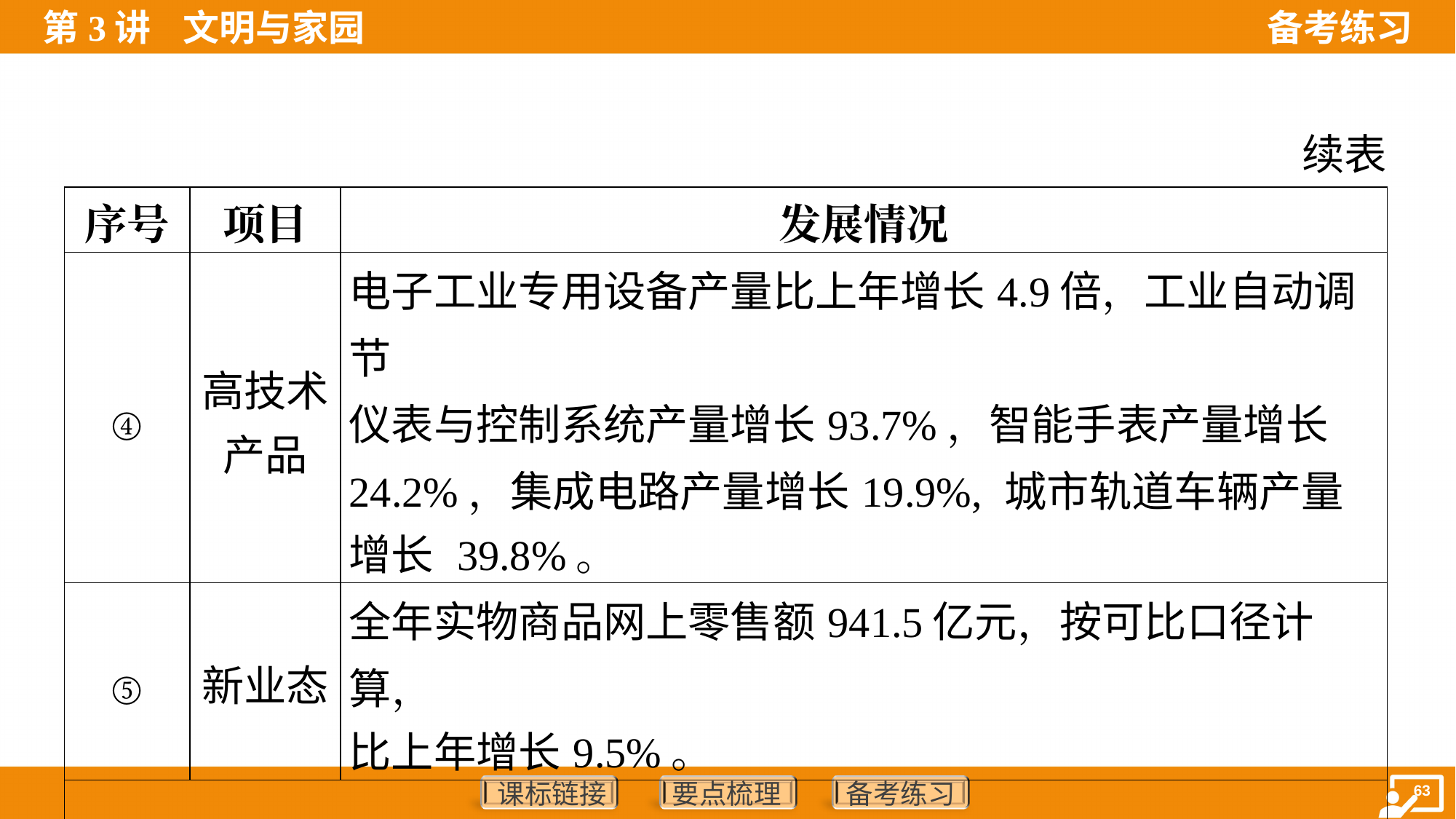

续表
| 序号 | 项目 | 发展情况 |
| --- | --- | --- |
| ④ | 高技术 产品 | 电子工业专用设备产量比上年增长4.9倍，工业自动调节 仪表与控制系统产量增长93.7%，智能手表产量增长 24.2%，集成电路产量增长19.9%, 城市轨道车辆产量 增长 39.8%。 |
| ⑤ | 新业态 | 全年实物商品网上零售额941.5亿元，按可比口径计算， 比上年增长9.5%。 |
| …… |  |  |